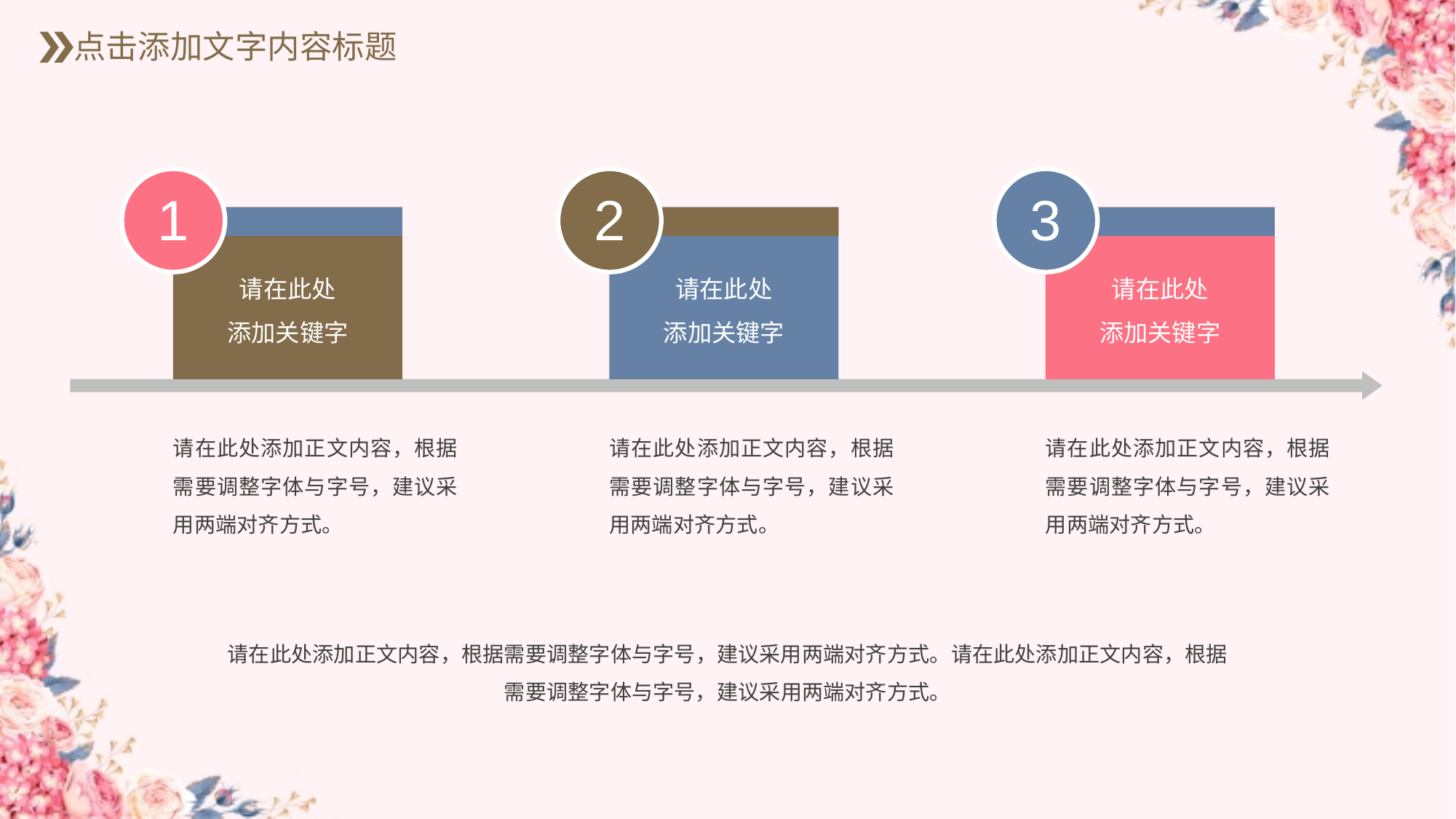

点击添加文字内容标题

1
请在此处
添加关键字

2
请在此处
添加关键字

3
请在此处
添加关键字

请在此处添加正文内容，根据需要调整字体与字号，建议采用两端对齐方式。
请在此处添加正文内容，根据需要调整字体与字号，建议采用两端对齐方式。
请在此处添加正文内容，根据需要调整字体与字号，建议采用两端对齐方式。
请在此处添加正文内容，根据需要调整字体与字号，建议采用两端对齐方式。请在此处添加正文内容，根据需要调整字体与字号，建议采用两端对齐方式。